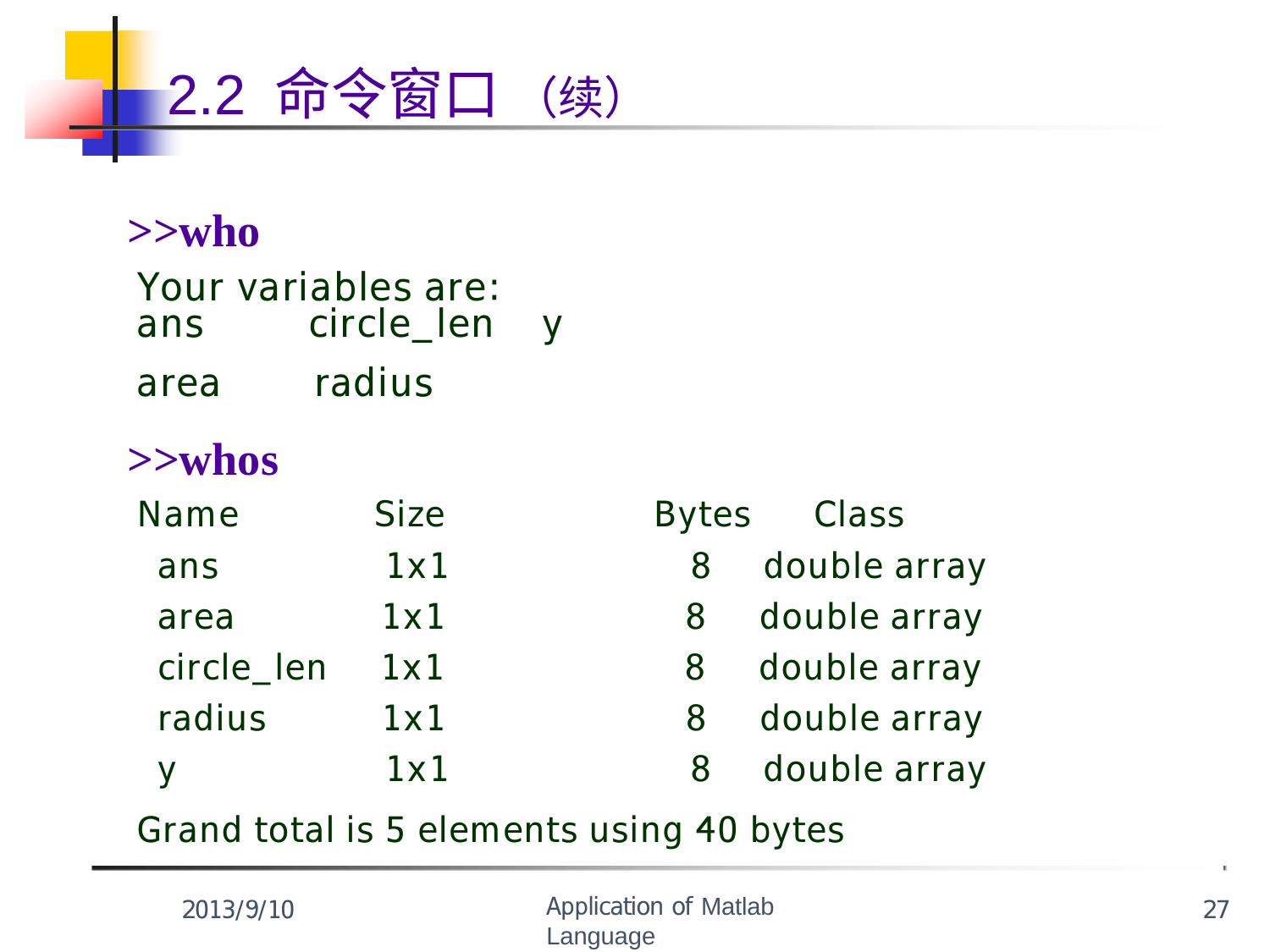

# 2.2 命令窗口 （续）
>>who
Your variables are:
| ans | circle\_len | y |
| --- | --- | --- |
| area | radius |  |
>>whos
| Name | Size | Bytes | Class |
| --- | --- | --- | --- |
| ans | 1x1 | 8 | double array |
| area | 1x1 | 8 | double array |
| circle\_len | 1x1 | 8 | double array |
| radius | 1x1 | 8 | double array |
| y | 1x1 | 8 | double array |
Grand total is 5 elements using 40 bytes
Application of Matlab Language
2013/9/10
27